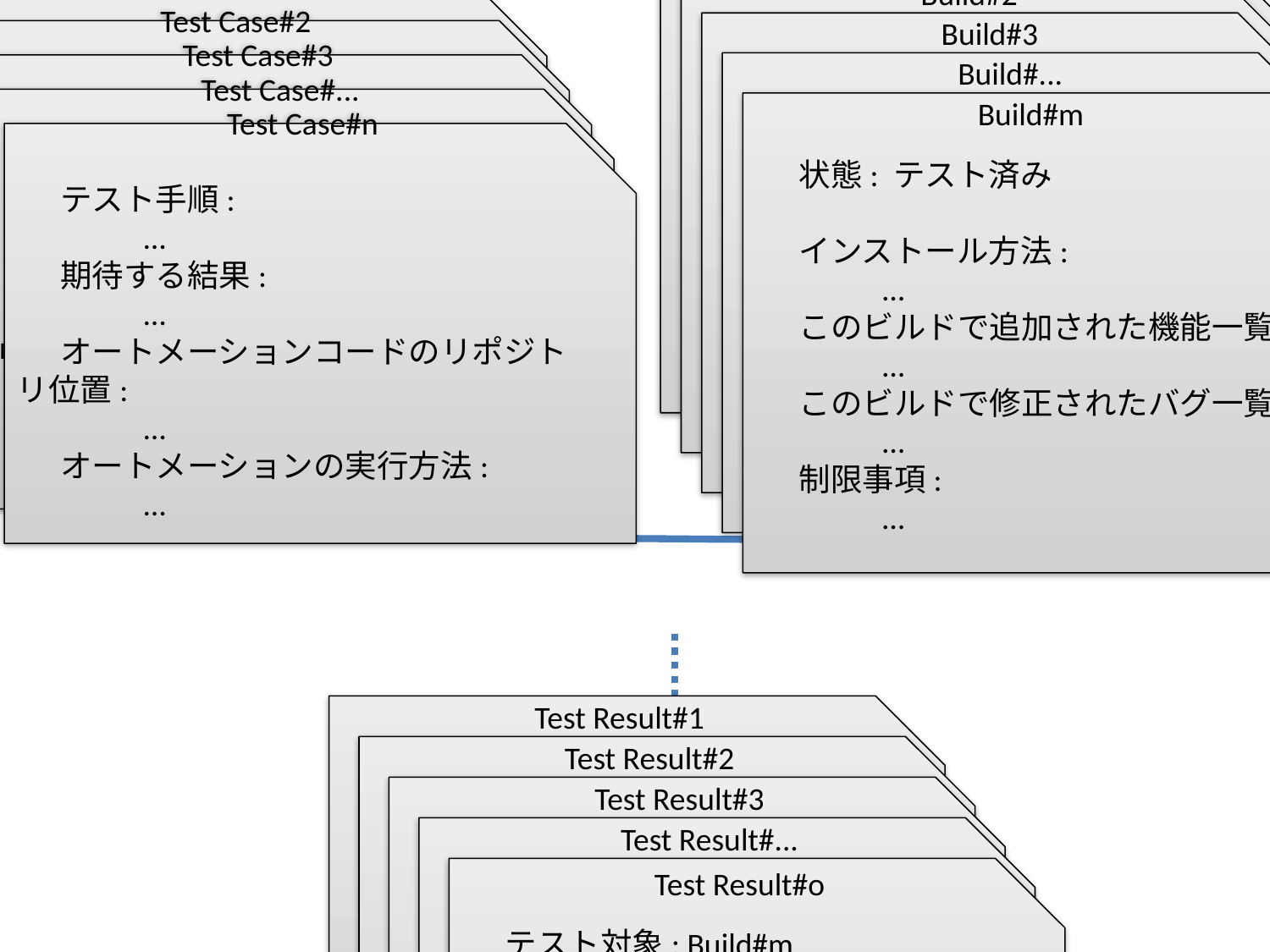

Build#1

     状態: テスト済み

     インストール方法:
	…
     このビルドで追加された機能一覧:
	…
     このビルドで修正されたバグ一覧:
	…
     制限事項:
	…

Build#2

     状態: テスト済み

     インストール方法:
	…
     このビルドで追加された機能一覧:
	…
     このビルドで修正されたバグ一覧:
	…
     制限事項:
	…

Build#3

     状態: テスト済み

     インストール方法:
	…
     このビルドで追加された機能一覧:
	…
     このビルドで修正されたバグ一覧:
	…
     制限事項:
	…

Build#...

     状態: テスト済み

     インストール方法:
	…
     このビルドで追加された機能一覧:
	…
     このビルドで修正されたバグ一覧:
	…
     制限事項:
	…

Build#m

     状態: テスト済み

     インストール方法:
	…
     このビルドで追加された機能一覧:
	…
     このビルドで修正されたバグ一覧:
	…
     制限事項:
	…

Test Case#1

     テスト手順:
	…
     期待する結果:
	…
     オートメーションコードのリポジトリ位置:
	…
     オートメーションの実行方法:
	…

Test Case#2

     テスト手順:
	…
     期待する結果:
	…
     オートメーションコードのリポジトリ位置:
	…
     オートメーションの実行方法:
	…

Test Case#3

     テスト手順:
	…
     期待する結果:
	…
     オートメーションコードのリポジトリ位置:
	…
     オートメーションの実行方法:
	…

Test Case#...

     テスト手順:
	…
     期待する結果:
	…
     オートメーションコードのリポジトリ位置:
	…
     オートメーションの実行方法:
	…

Test Case#n

     テスト手順:
	…
     期待する結果:
	…
     オートメーションコードのリポジトリ位置:
	…
     オートメーションの実行方法:
	…

Test Result#1

     テスト対象としたビルド#: m

     テスト環境と条件:
	…
     テスト結果:

Test Result#2

     テスト対象としたビルド#: m

     テスト環境と条件:
	…
     テスト結果:

Test Result#3

     テスト対象としたビルド#: m

     テスト環境と条件:
	…
     テスト結果:

Test Result#...

     テスト対象としたビルド#: m

     テスト環境と条件:
	…
     テスト結果:

Test Result#o

     テスト対象: Build#m

     実施したテストケース: Test Case#n

     テスト環境と条件:
	…
     テスト結果:  Pass